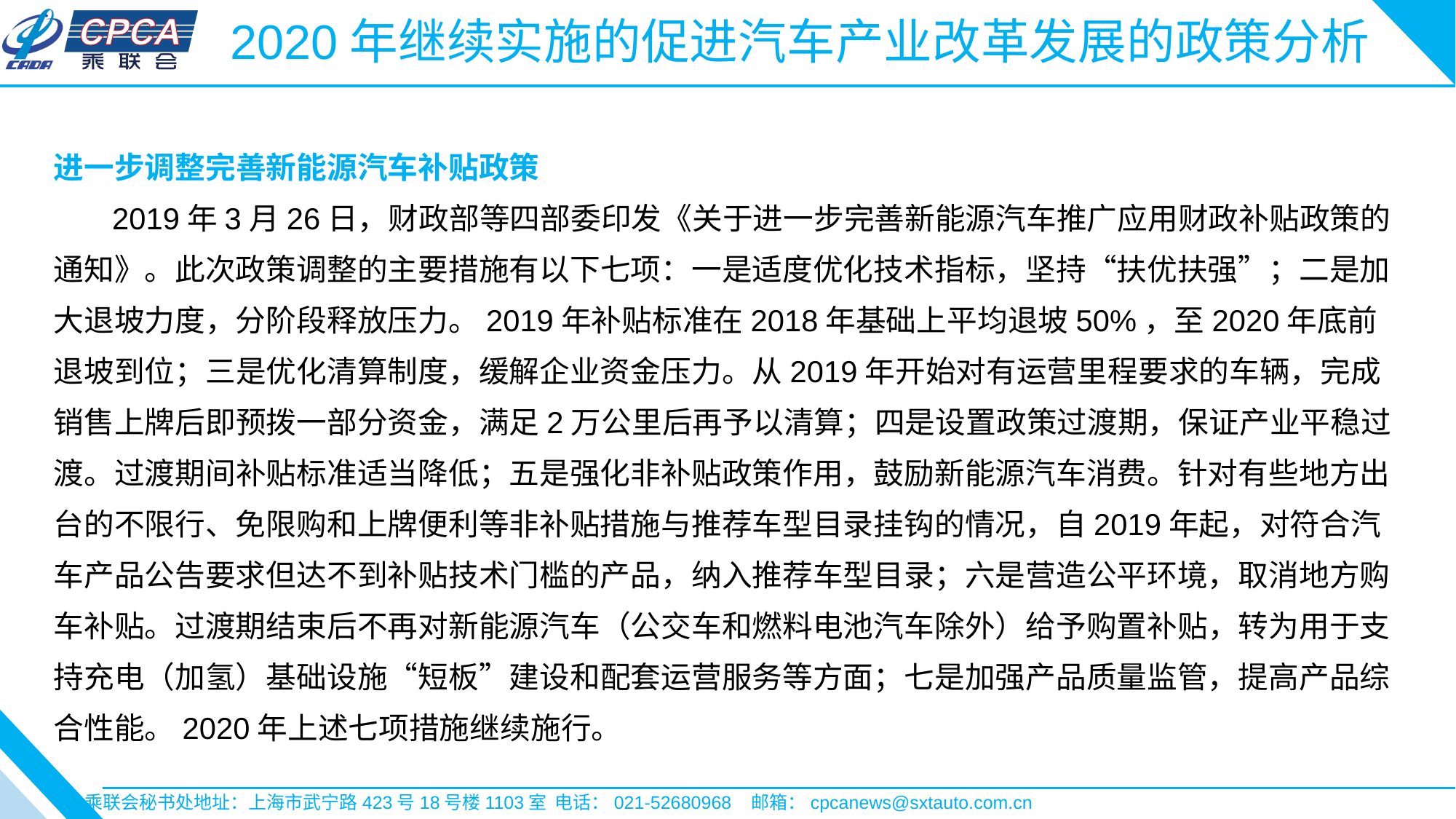

2020年继续实施的促进汽车产业改革发展的政策分析
进一步调整完善新能源汽车补贴政策
       2019年3月26日，财政部等四部委印发《关于进一步完善新能源汽车推广应用财政补贴政策的通知》。此次政策调整的主要措施有以下七项：一是适度优化技术指标，坚持“扶优扶强”；二是加大退坡力度，分阶段释放压力。2019年补贴标准在2018年基础上平均退坡50%，至2020年底前退坡到位；三是优化清算制度，缓解企业资金压力。从2019年开始对有运营里程要求的车辆，完成销售上牌后即预拨一部分资金，满足2万公里后再予以清算；四是设置政策过渡期，保证产业平稳过渡。过渡期间补贴标准适当降低；五是强化非补贴政策作用，鼓励新能源汽车消费。针对有些地方出台的不限行、免限购和上牌便利等非补贴措施与推荐车型目录挂钩的情况，自2019年起，对符合汽车产品公告要求但达不到补贴技术门槛的产品，纳入推荐车型目录；六是营造公平环境，取消地方购车补贴。过渡期结束后不再对新能源汽车（公交车和燃料电池汽车除外）给予购置补贴，转为用于支持充电（加氢）基础设施“短板”建设和配套运营服务等方面；七是加强产品质量监管，提高产品综合性能。2020年上述七项措施继续施行。